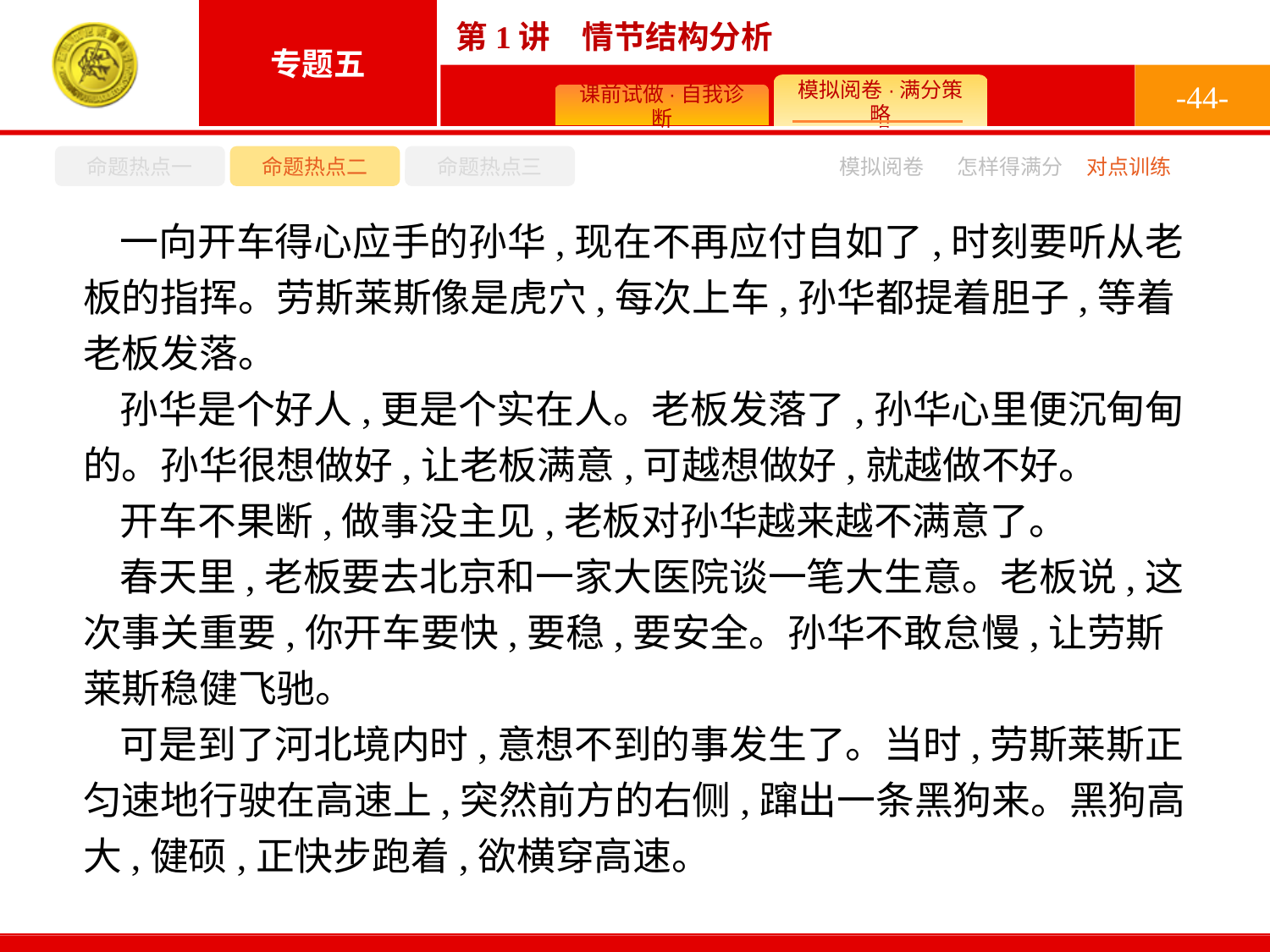

-44-
命题热点一
命题热点二
命题热点三
怎样得满分
模拟阅卷
对点训练
一向开车得心应手的孙华,现在不再应付自如了,时刻要听从老板的指挥。劳斯莱斯像是虎穴,每次上车,孙华都提着胆子,等着老板发落。
孙华是个好人,更是个实在人。老板发落了,孙华心里便沉甸甸的。孙华很想做好,让老板满意,可越想做好,就越做不好。
开车不果断,做事没主见,老板对孙华越来越不满意了。
春天里,老板要去北京和一家大医院谈一笔大生意。老板说,这次事关重要,你开车要快,要稳,要安全。孙华不敢怠慢,让劳斯莱斯稳健飞驰。
可是到了河北境内时,意想不到的事发生了。当时,劳斯莱斯正匀速地行驶在高速上,突然前方的右侧,蹿出一条黑狗来。黑狗高大,健硕,正快步跑着,欲横穿高速。